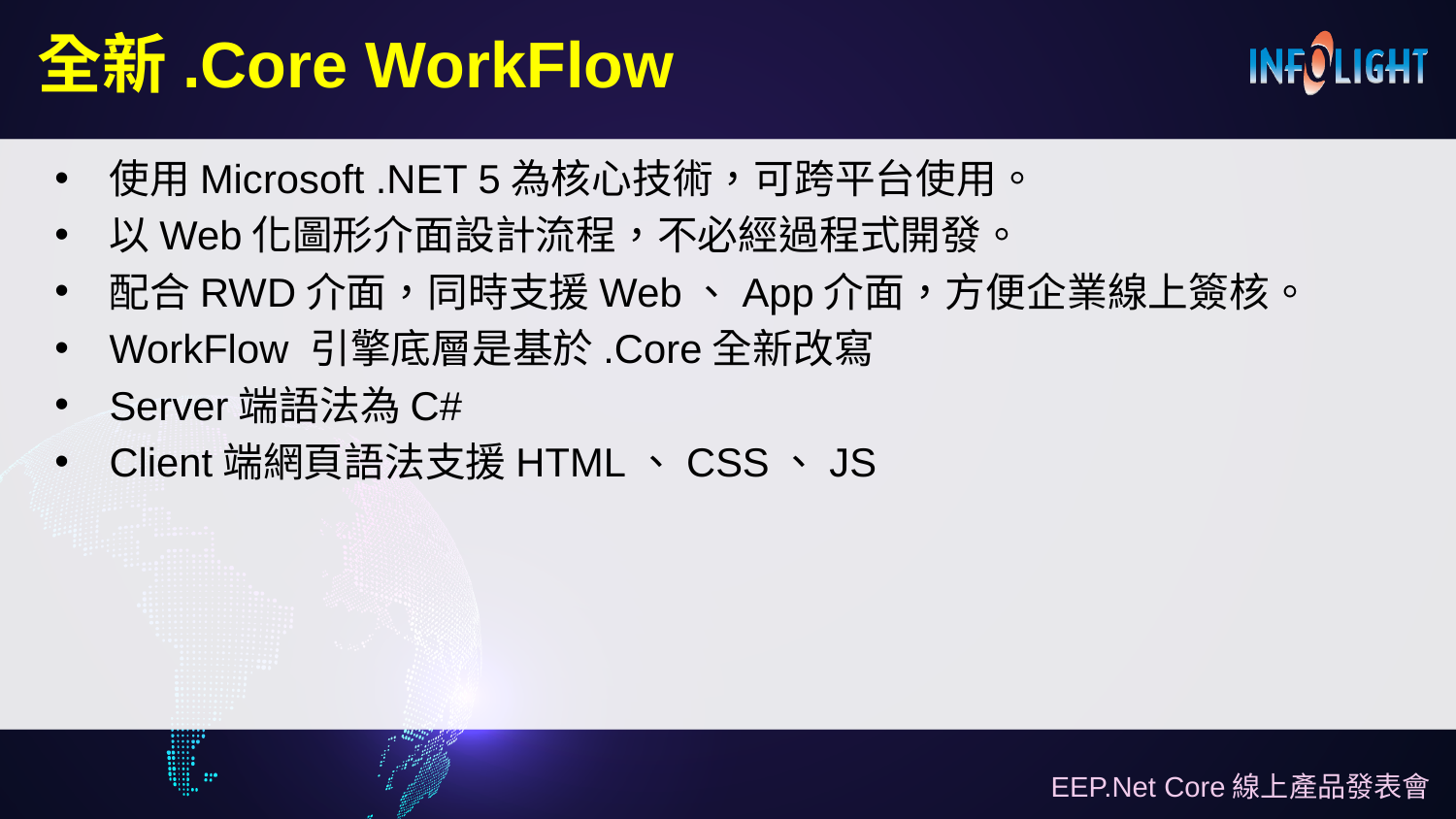

# 全新.Core WorkFlow
使用Microsoft .NET 5為核心技術，可跨平台使用。
以Web化圖形介面設計流程，不必經過程式開發。
配合RWD介面，同時支援Web、App介面，方便企業線上簽核。
WorkFlow 引擎底層是基於.Core全新改寫
Server端語法為C#
Client端網頁語法支援HTML、CSS、JS